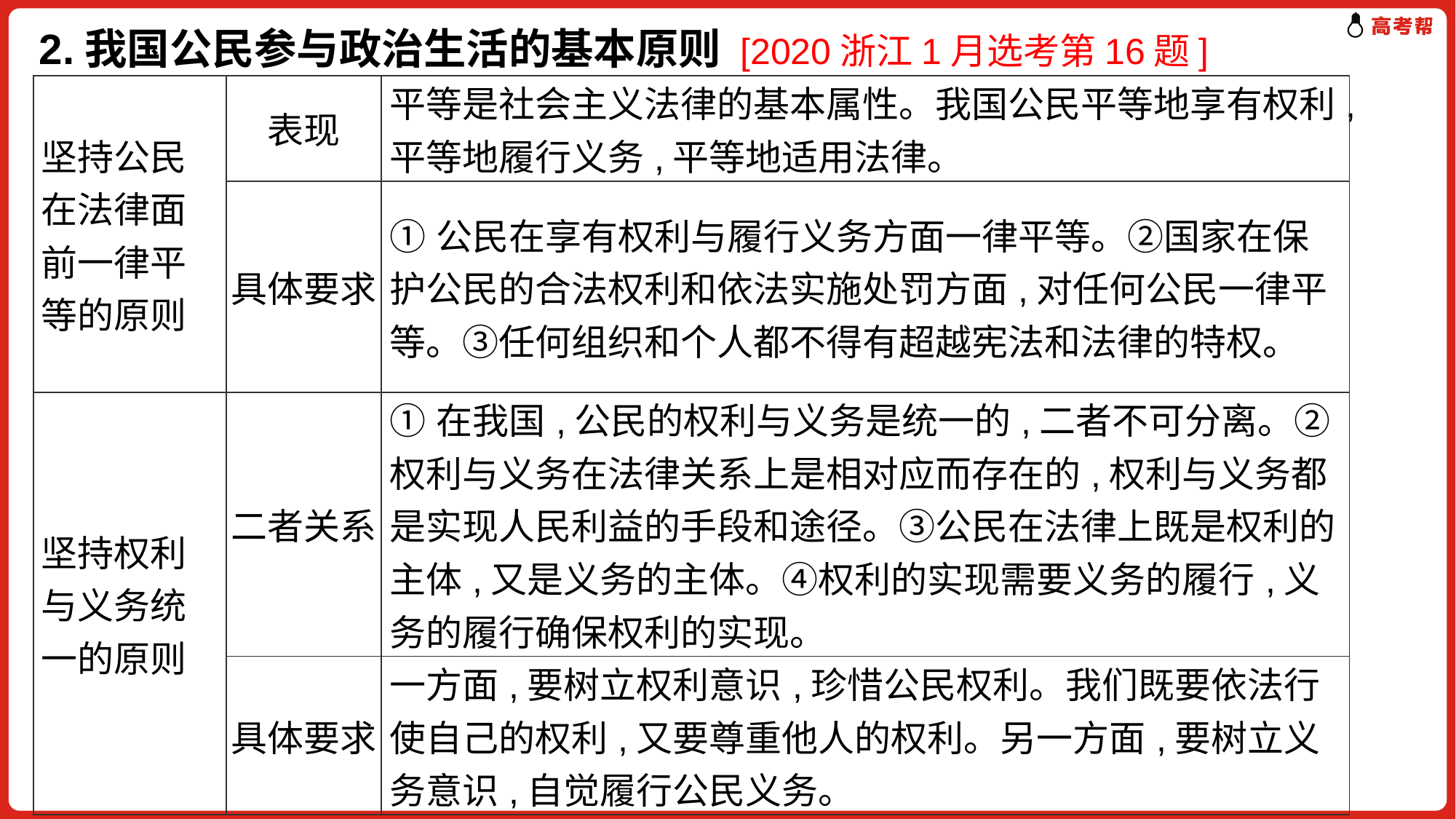

# 2.我国公民参与政治生活的基本原则 [2020浙江1月选考第16题]
| 坚持公民在法律面前一律平等的原则 | 表现 | 平等是社会主义法律的基本属性。我国公民平等地享有权利,平等地履行义务,平等地适用法律。 |
| --- | --- | --- |
|  | 具体要求 | ①公民在享有权利与履行义务方面一律平等。②国家在保护公民的合法权利和依法实施处罚方面,对任何公民一律平等。③任何组织和个人都不得有超越宪法和法律的特权。 |
| 坚持权利与义务统一的原则 | 二者关系 | ①在我国,公民的权利与义务是统一的,二者不可分离。②权利与义务在法律关系上是相对应而存在的,权利与义务都是实现人民利益的手段和途径。③公民在法律上既是权利的主体,又是义务的主体。④权利的实现需要义务的履行,义务的履行确保权利的实现。 |
|  | 具体要求 | 一方面,要树立权利意识,珍惜公民权利。我们既要依法行使自己的权利,又要尊重他人的权利。另一方面,要树立义务意识,自觉履行公民义务。 |